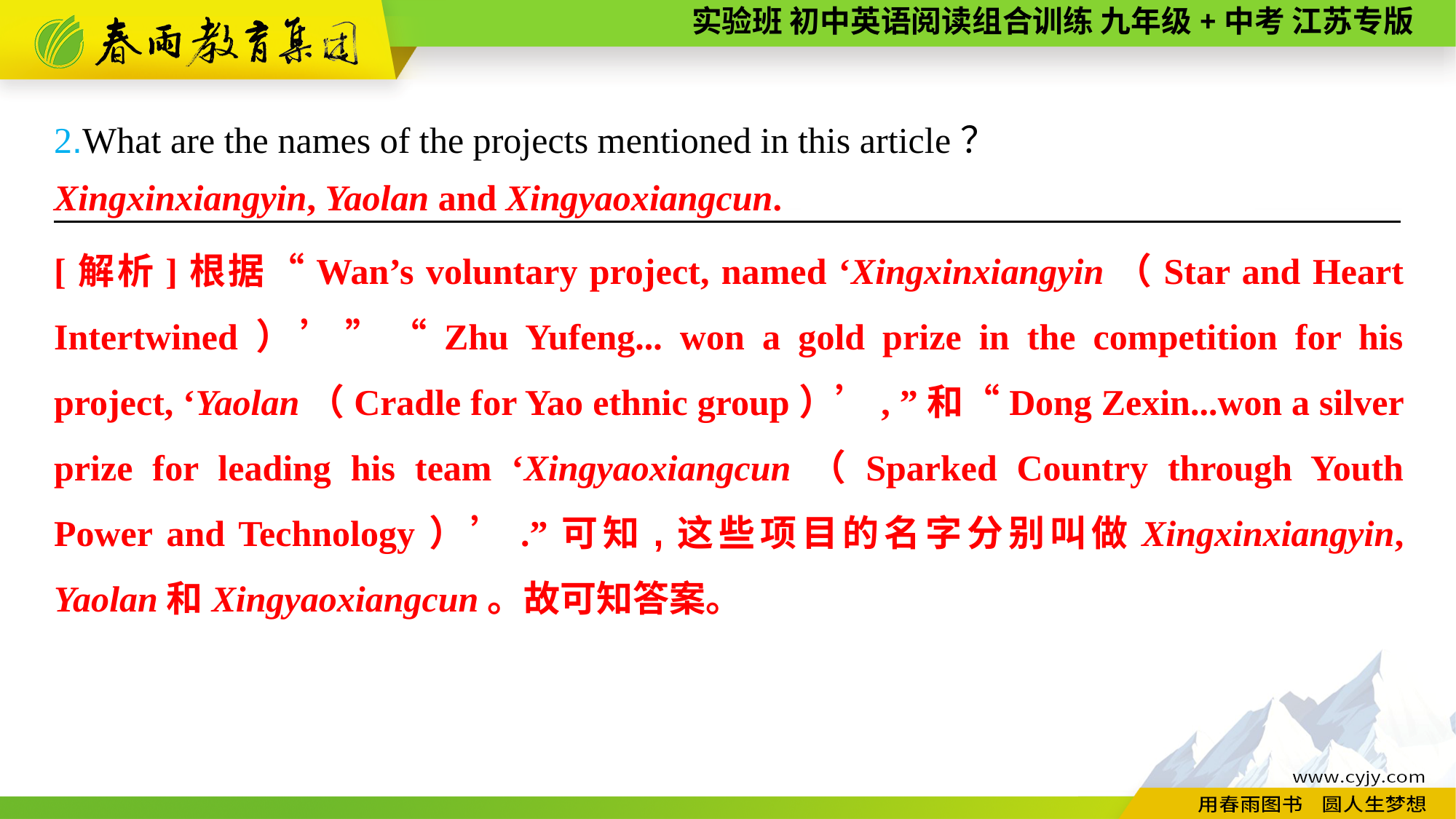

2.What are the names of the projects mentioned in this article？
————————                        ——  ————                                                  ————
Xingxinxiangyin, Yaolan and Xingyaoxiangcun.
[解析]根据“Wan’s voluntary project, named ‘Xingxinxiangyin（Star and Heart Intertwined）’”“Zhu Yufeng... won a gold prize in the competition for his project, ‘Yaolan（Cradle for Yao ethnic group）’, ”和“Dong Zexin...won a silver prize for leading his team ‘Xingyaoxiangcun（Sparked Country through Youth Power and Technology）’.”可知,这些项目的名字分别叫做Xingxinxiangyin, Yaolan和Xingyaoxiangcun。故可知答案。